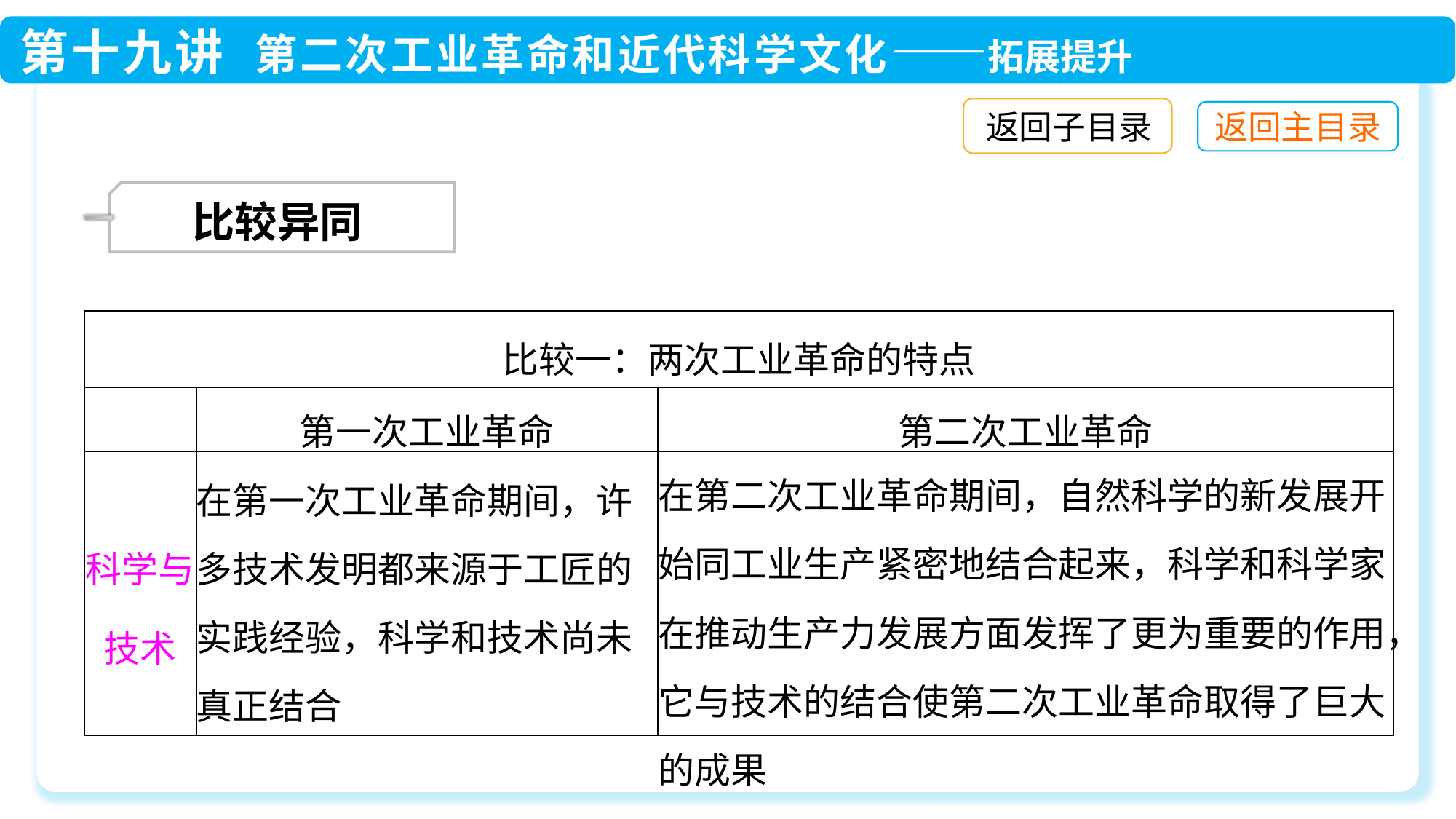

返回子目录
 比较异同

| 比较一：两次工业革命的特点 |  |  |
| --- | --- | --- |
|  | 第一次工业革命 | 第二次工业革命 |
| 科学与技术 | 在第一次工业革命期间，许多技术发明都来源于工匠的实践经验，科学和技术尚未真正结合 | 在第二次工业革命期间，自然科学的新发展开始同工业生产紧密地结合起来，科学和科学家在推动生产力发展方面发挥了更为重要的作用，它与技术的结合使第二次工业革命取得了巨大的成果 |